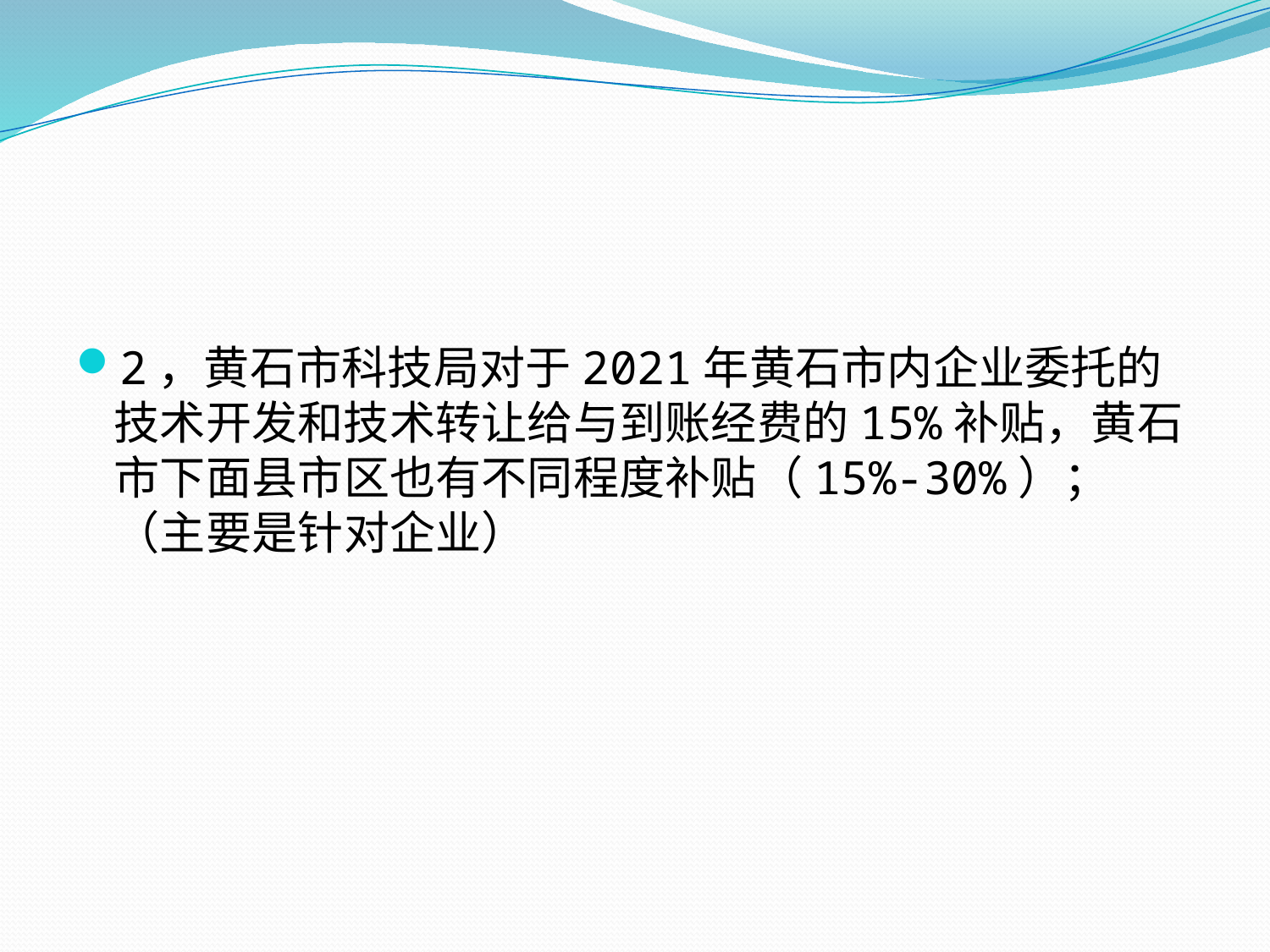

#

2，黄石市科技局对于2021年黄石市内企业委托的技术开发和技术转让给与到账经费的15%补贴，黄石市下面县市区也有不同程度补贴（15%-30%）；（主要是针对企业）